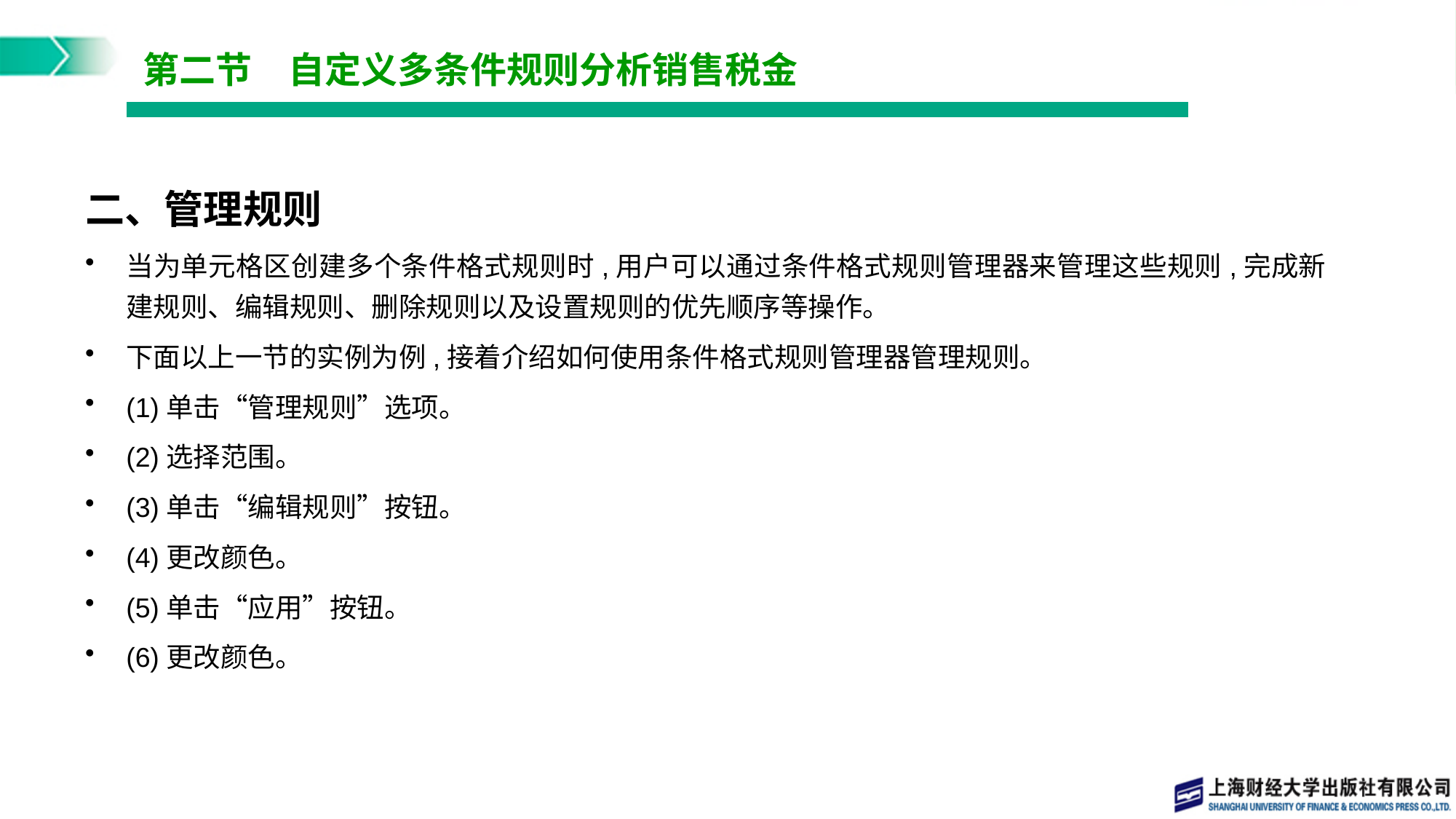

# 第二节　自定义多条件规则分析销售税金
二、管理规则
当为单元格区创建多个条件格式规则时,用户可以通过条件格式规则管理器来管理这些规则,完成新建规则、编辑规则、删除规则以及设置规则的优先顺序等操作。
下面以上一节的实例为例,接着介绍如何使用条件格式规则管理器管理规则。
(1)单击“管理规则”选项。
(2)选择范围。
(3)单击“编辑规则”按钮。
(4)更改颜色。
(5)单击“应用”按钮。
(6)更改颜色。